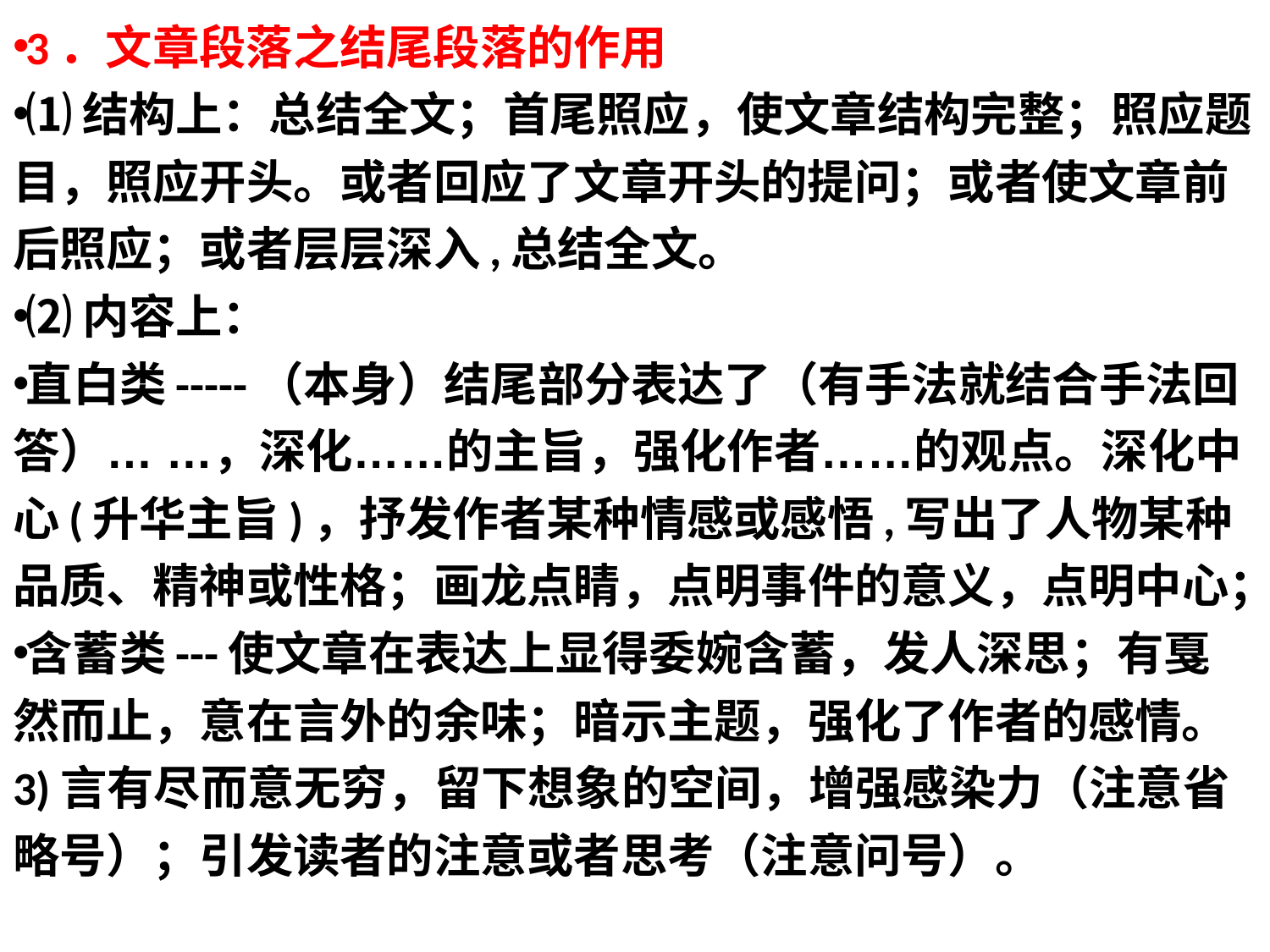

3．文章段落之结尾段落的作用
⑴结构上：总结全文；首尾照应，使文章结构完整；照应题目，照应开头。或者回应了文章开头的提问；或者使文章前后照应；或者层层深入,总结全文。
⑵内容上：
直白类-----（本身）结尾部分表达了（有手法就结合手法回答）… …，深化……的主旨，强化作者……的观点。深化中心(升华主旨)，抒发作者某种情感或感悟,写出了人物某种品质、精神或性格；画龙点睛，点明事件的意义，点明中心；
含蓄类---使文章在表达上显得委婉含蓄，发人深思；有戛然而止，意在言外的余味；暗示主题，强化了作者的感情。3)言有尽而意无穷，留下想象的空间，增强感染力（注意省略号）；引发读者的注意或者思考（注意问号）。

#